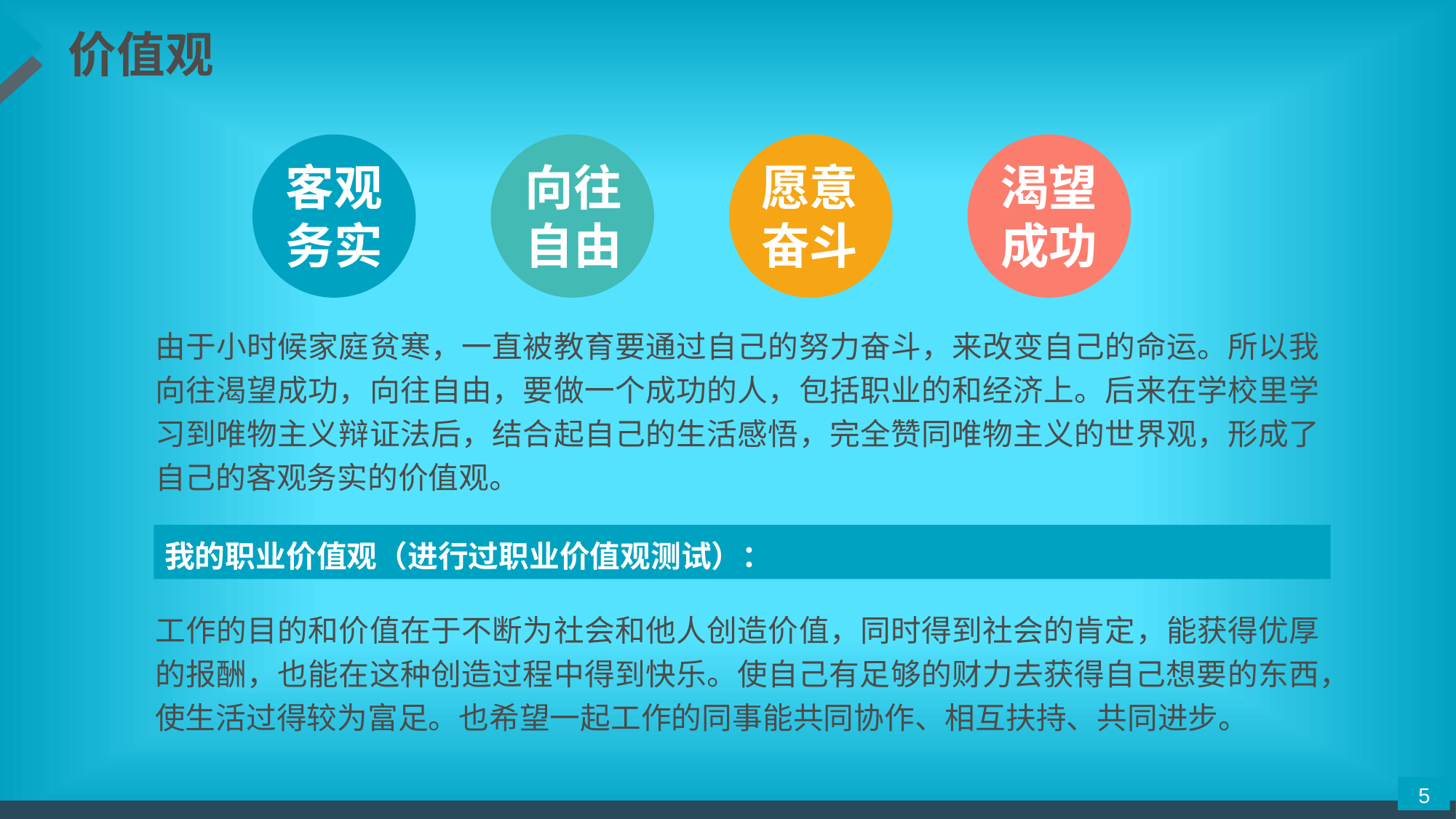

价值观

客观务实
向往自由
愿意奋斗
渴望成功
由于小时候家庭贫寒，一直被教育要通过自己的努力奋斗，来改变自己的命运。所以我向往渴望成功，向往自由，要做一个成功的人，包括职业的和经济上。后来在学校里学习到唯物主义辩证法后，结合起自己的生活感悟，完全赞同唯物主义的世界观，形成了自己的客观务实的价值观。
我的职业价值观（进行过职业价值观测试）：
工作的目的和价值在于不断为社会和他人创造价值，同时得到社会的肯定，能获得优厚的报酬，也能在这种创造过程中得到快乐。使自己有足够的财力去获得自己想要的东西，使生活过得较为富足。也希望一起工作的同事能共同协作、相互扶持、共同进步。